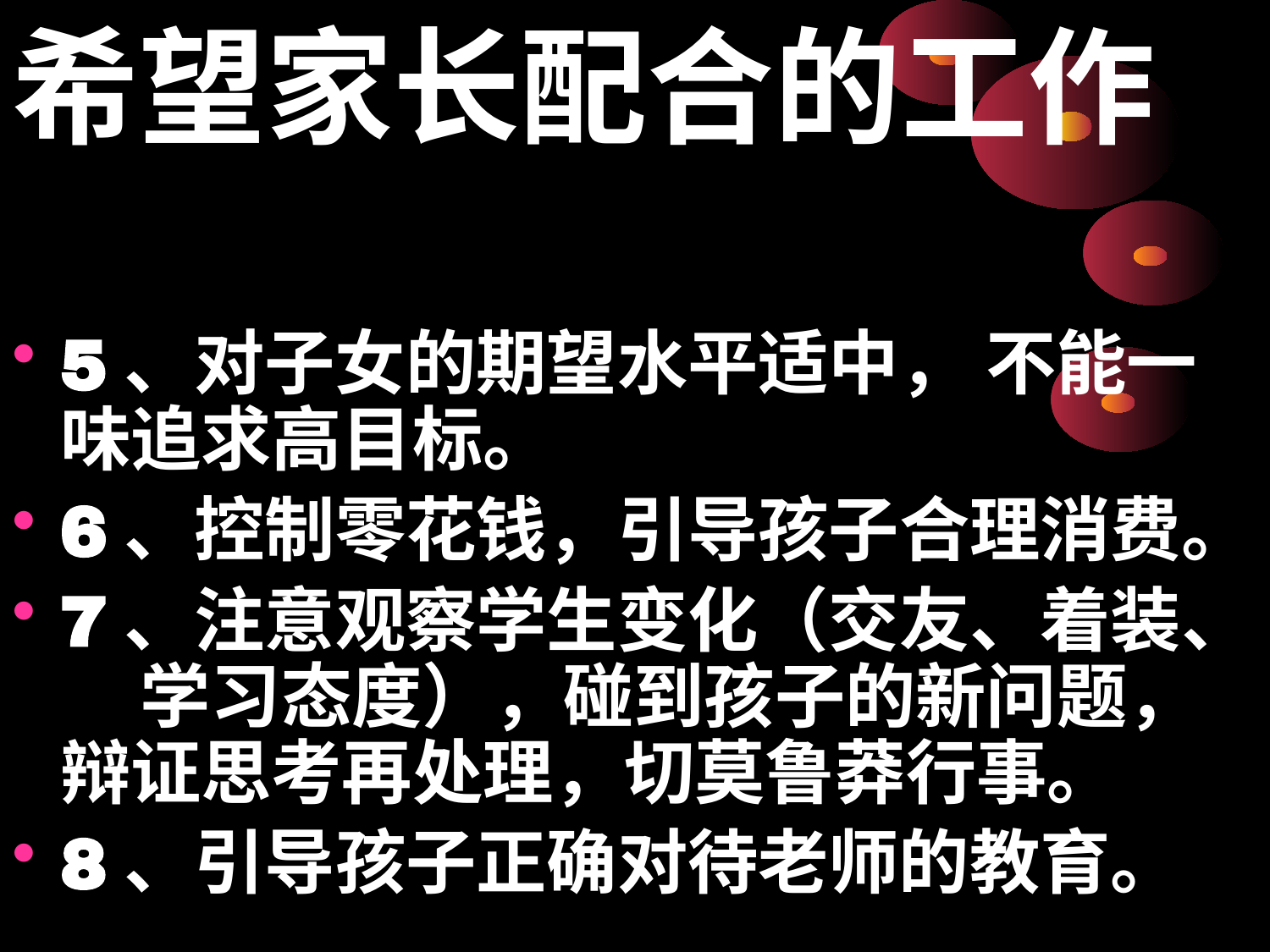

希望家长配合的工作
#
5、对子女的期望水平适中， 不能一味追求高目标。
6、控制零花钱，引导孩子合理消费。
7、注意观察学生变化（交友、着装、      学习态度），碰到孩子的新问题，  辩证思考再处理，切莫鲁莽行事。
8、引导孩子正确对待老师的教育。